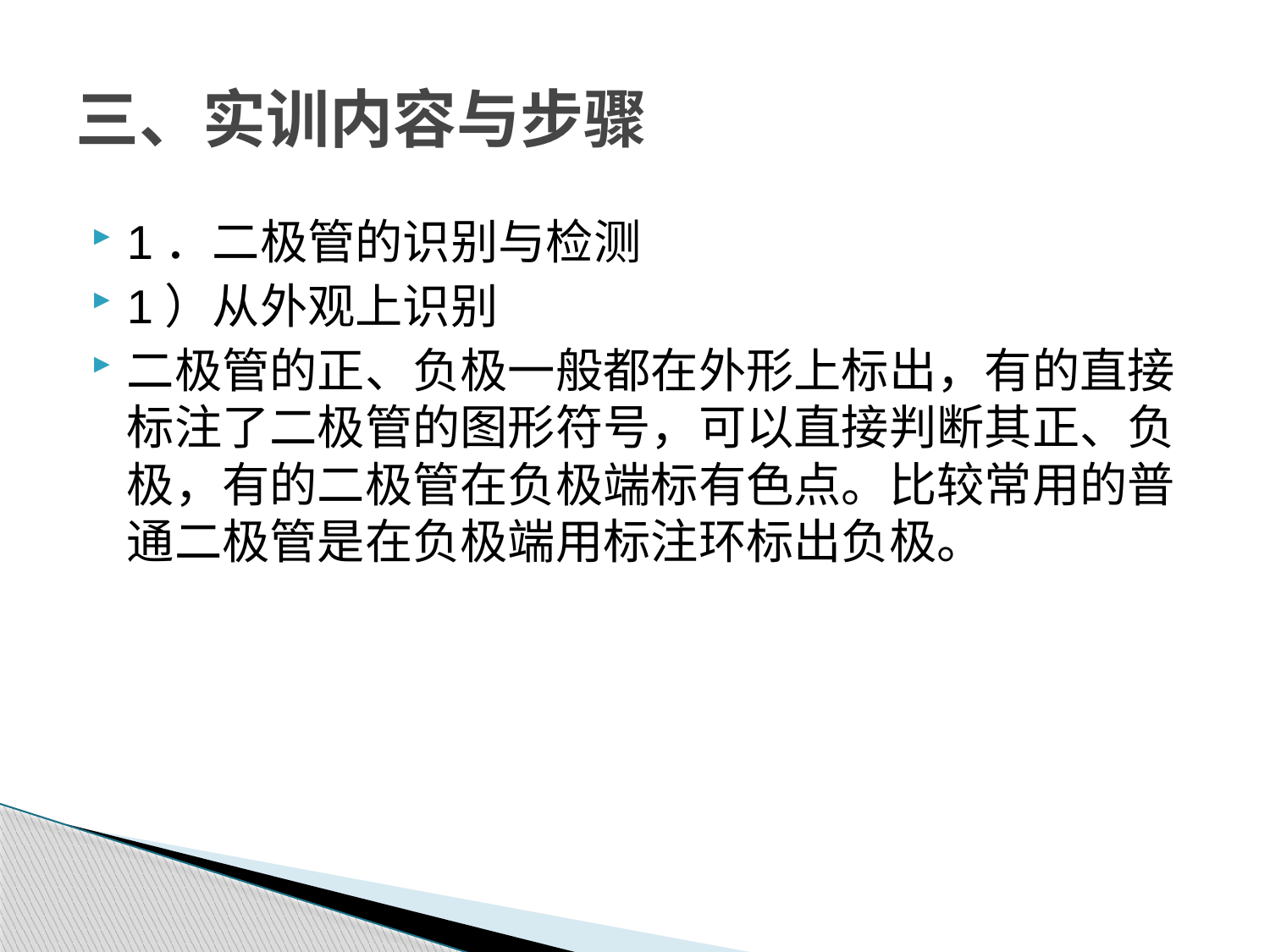

# 三、实训内容与步骤
1．二极管的识别与检测
1）从外观上识别
二极管的正、负极一般都在外形上标出，有的直接标注了二极管的图形符号，可以直接判断其正、负极，有的二极管在负极端标有色点。比较常用的普通二极管是在负极端用标注环标出负极。